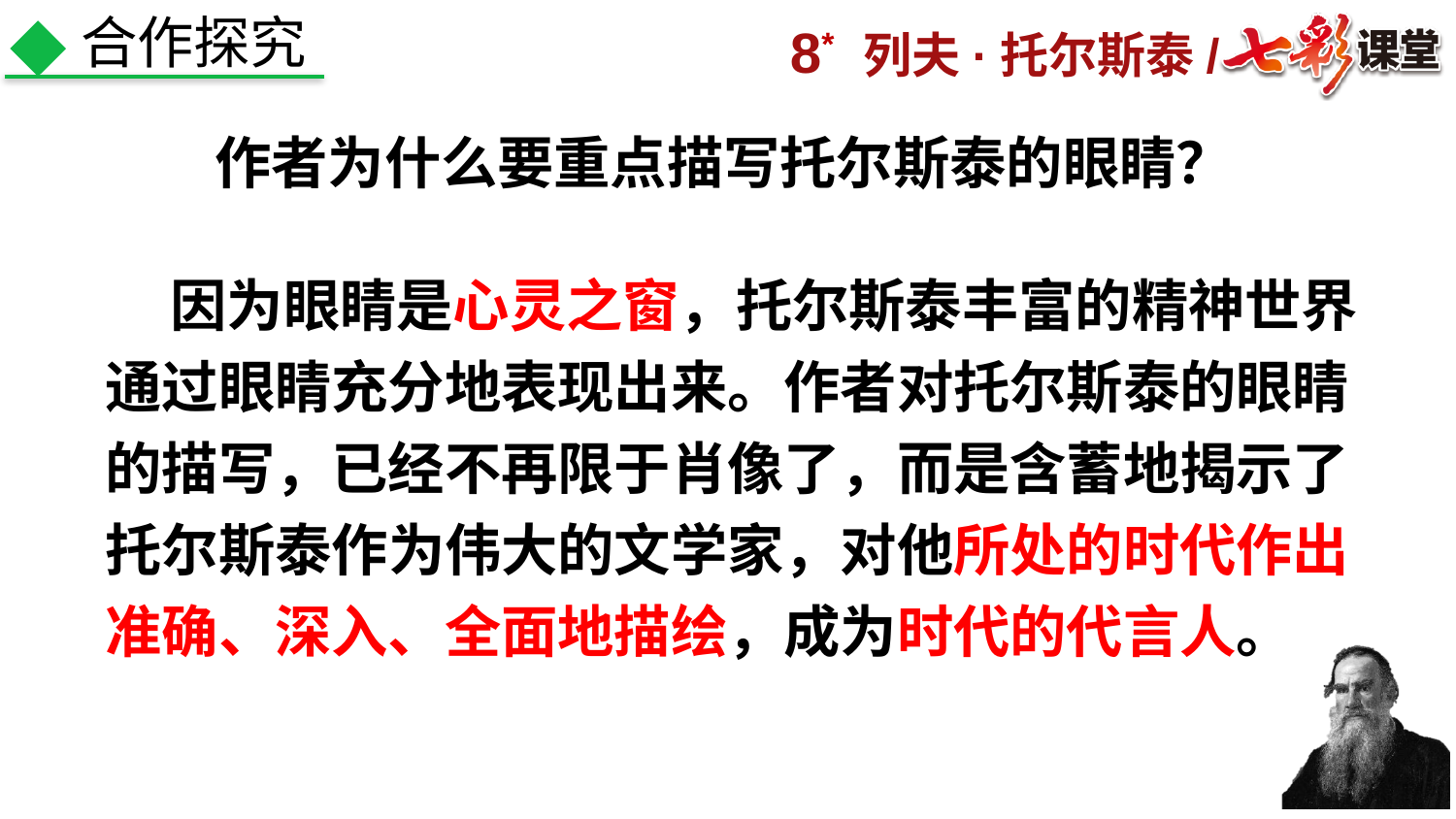

合作探究

作者为什么要重点描写托尔斯泰的眼睛？
    因为眼睛是心灵之窗，托尔斯泰丰富的精神世界通过眼睛充分地表现出来。作者对托尔斯泰的眼睛的描写，已经不再限于肖像了，而是含蓄地揭示了托尔斯泰作为伟大的文学家，对他所处的时代作出准确、深入、全面地描绘，成为时代的代言人。